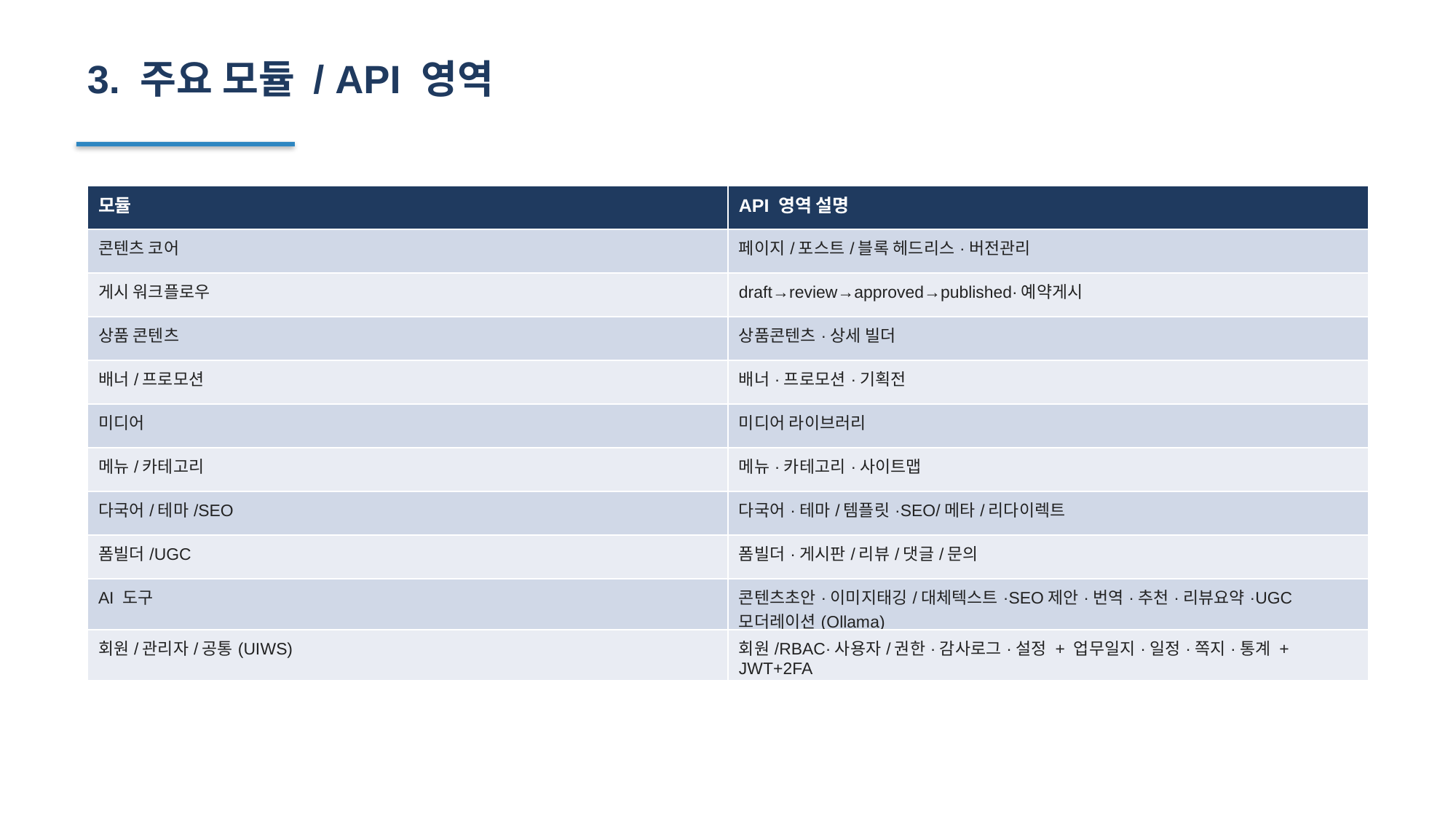

3. 주요 모듈 / API 영역

| 모듈 | API 영역 설명 |
| --- | --- |
| 콘텐츠 코어 | 페이지/포스트/블록 헤드리스·버전관리 |
| 게시 워크플로우 | draft→review→approved→published·예약게시 |
| 상품 콘텐츠 | 상품콘텐츠·상세 빌더 |
| 배너/프로모션 | 배너·프로모션·기획전 |
| 미디어 | 미디어 라이브러리 |
| 메뉴/카테고리 | 메뉴·카테고리·사이트맵 |
| 다국어/테마/SEO | 다국어·테마/템플릿·SEO/메타/리다이렉트 |
| 폼빌더/UGC | 폼빌더·게시판/리뷰/댓글/문의 |
| AI 도구 | 콘텐츠초안·이미지태깅/대체텍스트·SEO제안·번역·추천·리뷰요약·UGC모더레이션(Ollama) |
| 회원/관리자/공통(UIWS) | 회원/RBAC·사용자/권한·감사로그·설정 + 업무일지·일정·쪽지·통계 + JWT+2FA |